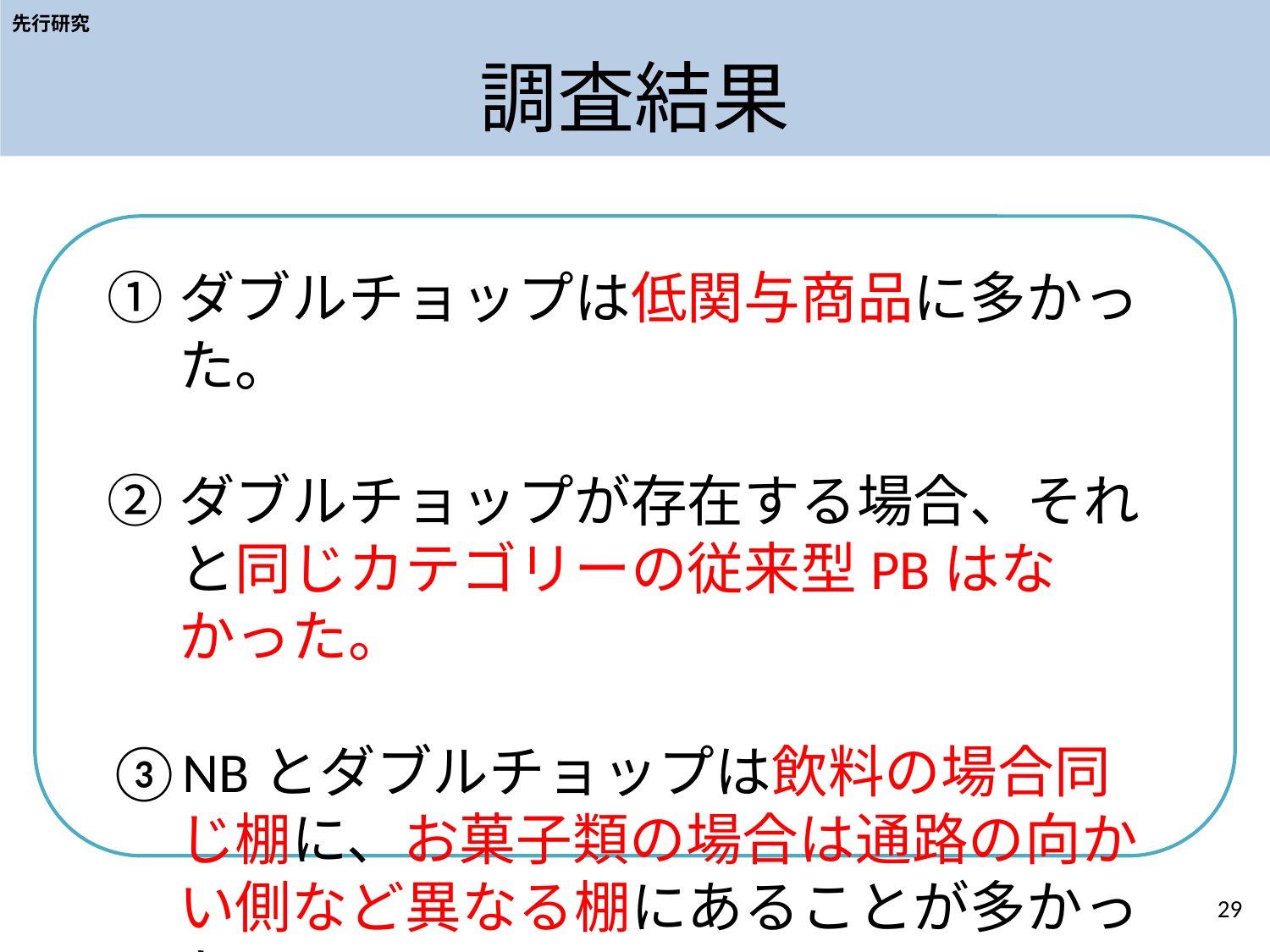

先行研究
# 調査結果

ダブルチョップは低関与商品に多かった。

ダブルチョップが存在する場合、それと同じカテゴリーの従来型PBはなかった。

NBとダブルチョップは飲料の場合同じ棚に、お菓子類の場合は通路の向かい側など異なる棚にあることが多かった。
29